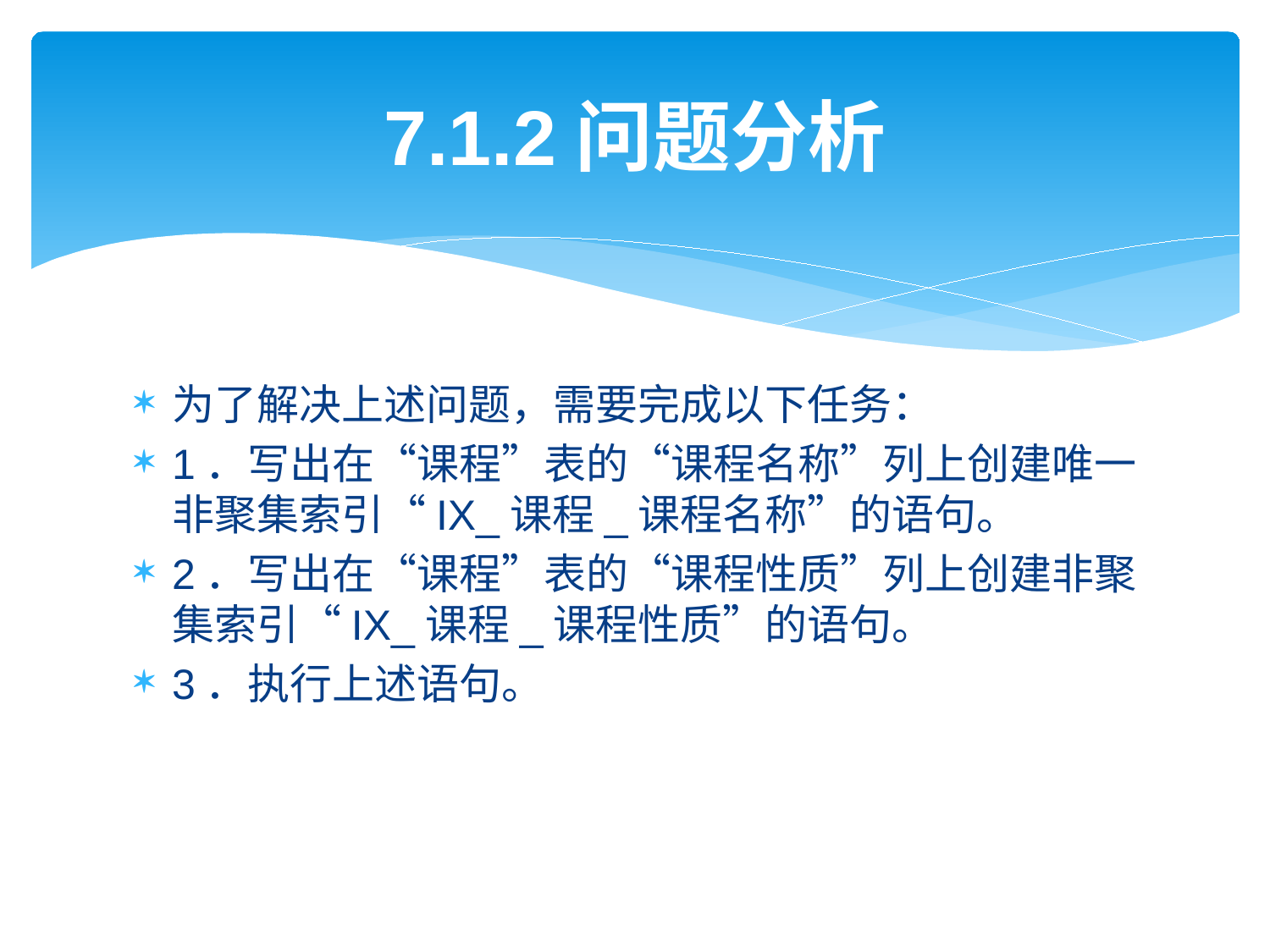

# 7.1.2问题分析
为了解决上述问题，需要完成以下任务：
1．写出在“课程”表的“课程名称”列上创建唯一非聚集索引“IX_课程_课程名称”的语句。
2．写出在“课程”表的“课程性质”列上创建非聚集索引“IX_课程_课程性质”的语句。
3．执行上述语句。